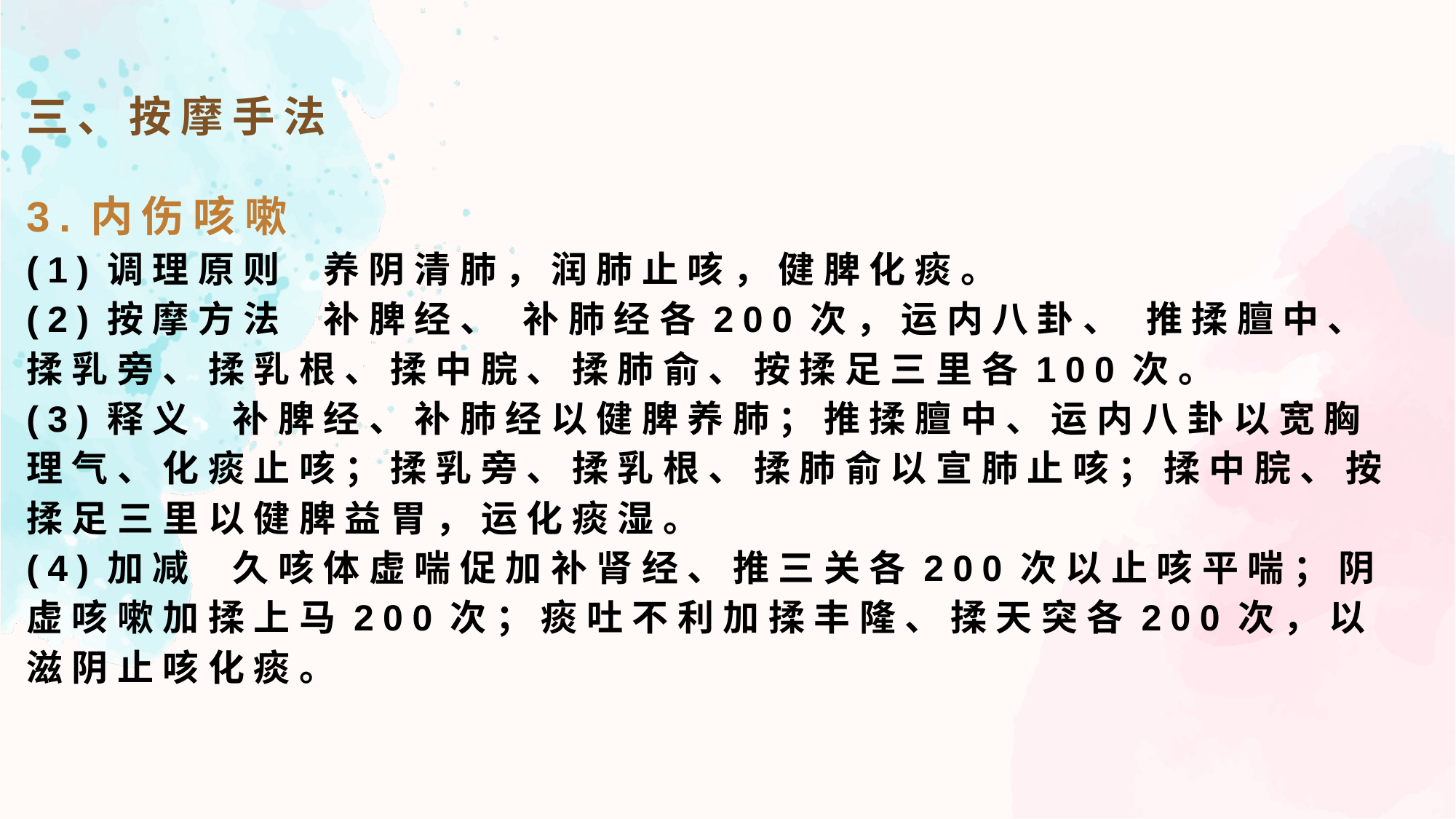

三、按摩手法

3.内伤咳嗽
(1)调理原则  养阴清肺，润肺止咳，健脾化痰。
(2)按摩方法  补脾经、 补肺经各200次，运内八卦、 推揉膻中、揉乳旁、揉乳根、揉中脘、揉肺俞、按揉足三里各100次。
(3)释义  补脾经、补肺经以健脾养肺；推揉膻中、运内八卦以宽胸理气、化痰止咳；揉乳旁、揉乳根、揉肺俞以宣肺止咳；揉中脘、按揉足三里以健脾益胃，运化痰湿。
(4)加减  久咳体虚喘促加补肾经、推三关各200次以止咳平喘；阴虚咳嗽加揉上马200次；痰吐不利加揉丰隆、揉天突各200次，以滋阴止咳化痰。